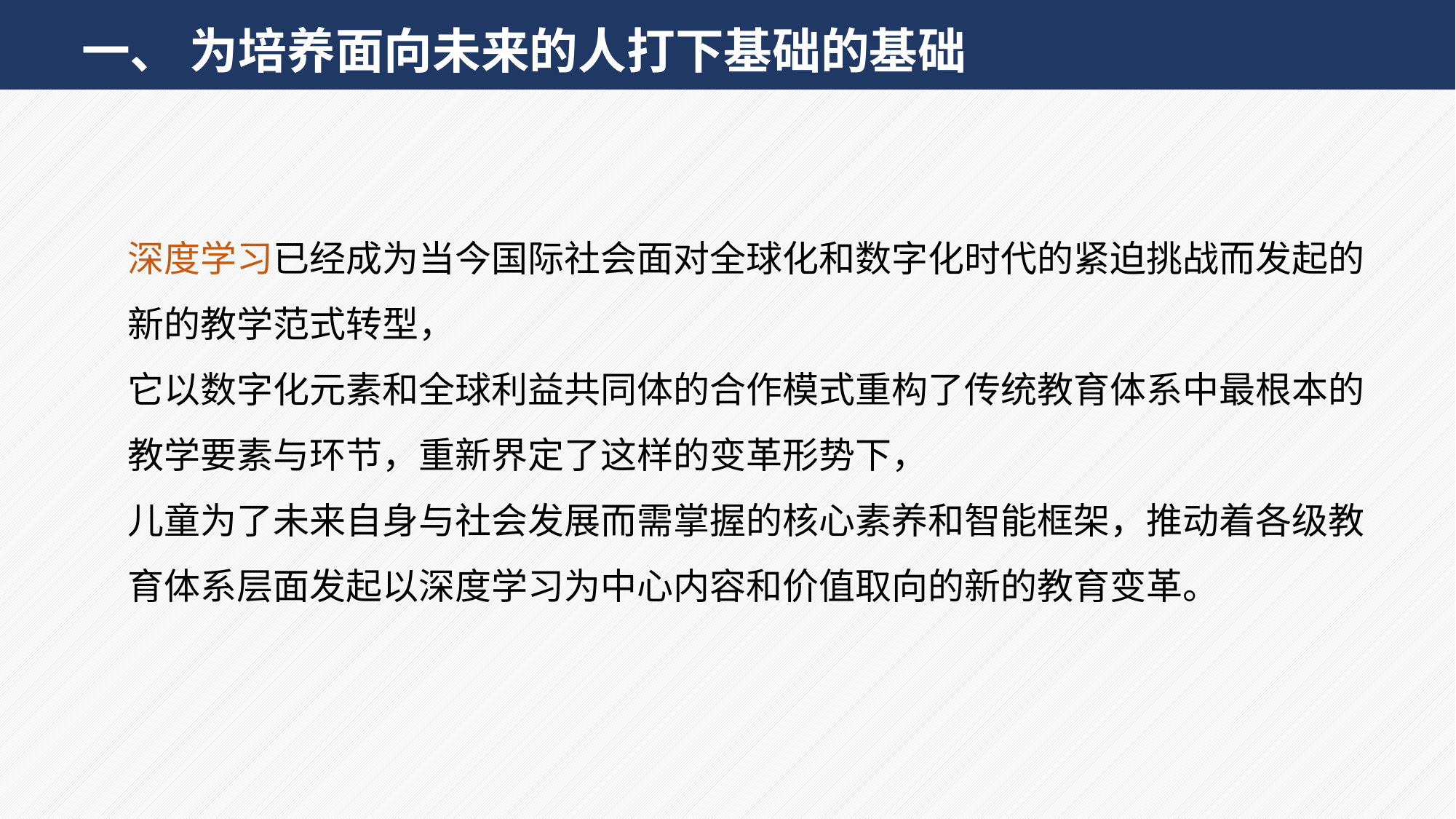

一、 为培养面向未来的人打下基础的基础
深度学习已经成为当今国际社会面对全球化和数字化时代的紧迫挑战而发起的新的教学范式转型，
它以数字化元素和全球利益共同体的合作模式重构了传统教育体系中最根本的教学要素与环节，重新界定了这样的变革形势下，
儿童为了未来自身与社会发展而需掌握的核心素养和智能框架，推动着各级教育体系层面发起以深度学习为中心内容和价值取向的新的教育变革。